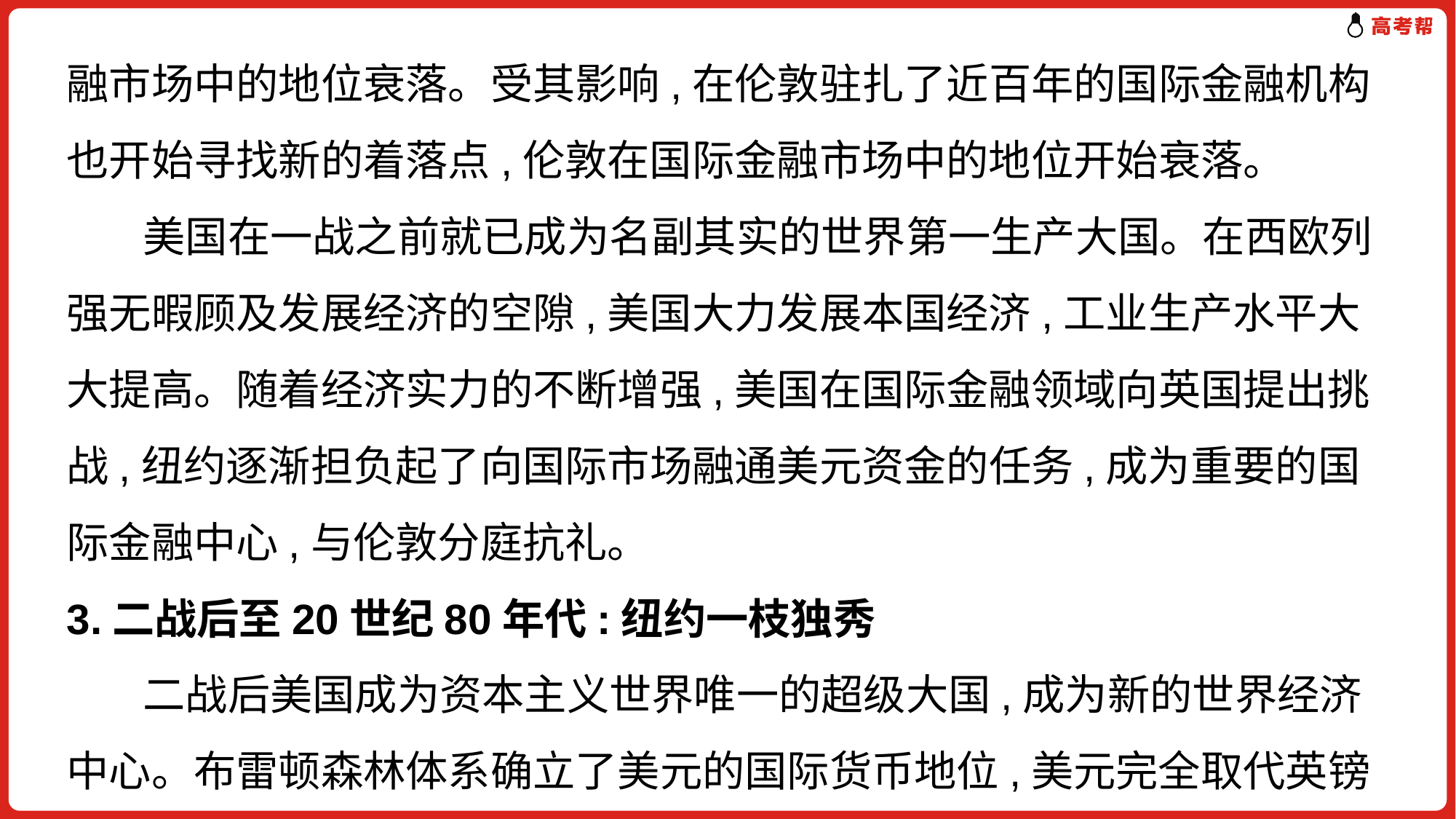

融市场中的地位衰落。受其影响,在伦敦驻扎了近百年的国际金融机构也开始寻找新的着落点,伦敦在国际金融市场中的地位开始衰落。
       美国在一战之前就已成为名副其实的世界第一生产大国。在西欧列强无暇顾及发展经济的空隙,美国大力发展本国经济,工业生产水平大大提高。随着经济实力的不断增强,美国在国际金融领域向英国提出挑战,纽约逐渐担负起了向国际市场融通美元资金的任务,成为重要的国际金融中心,与伦敦分庭抗礼。
3.二战后至20世纪80年代:纽约一枝独秀
       二战后美国成为资本主义世界唯一的超级大国,成为新的世界经济中心。布雷顿森林体系确立了美元的国际货币地位,美元完全取代英镑